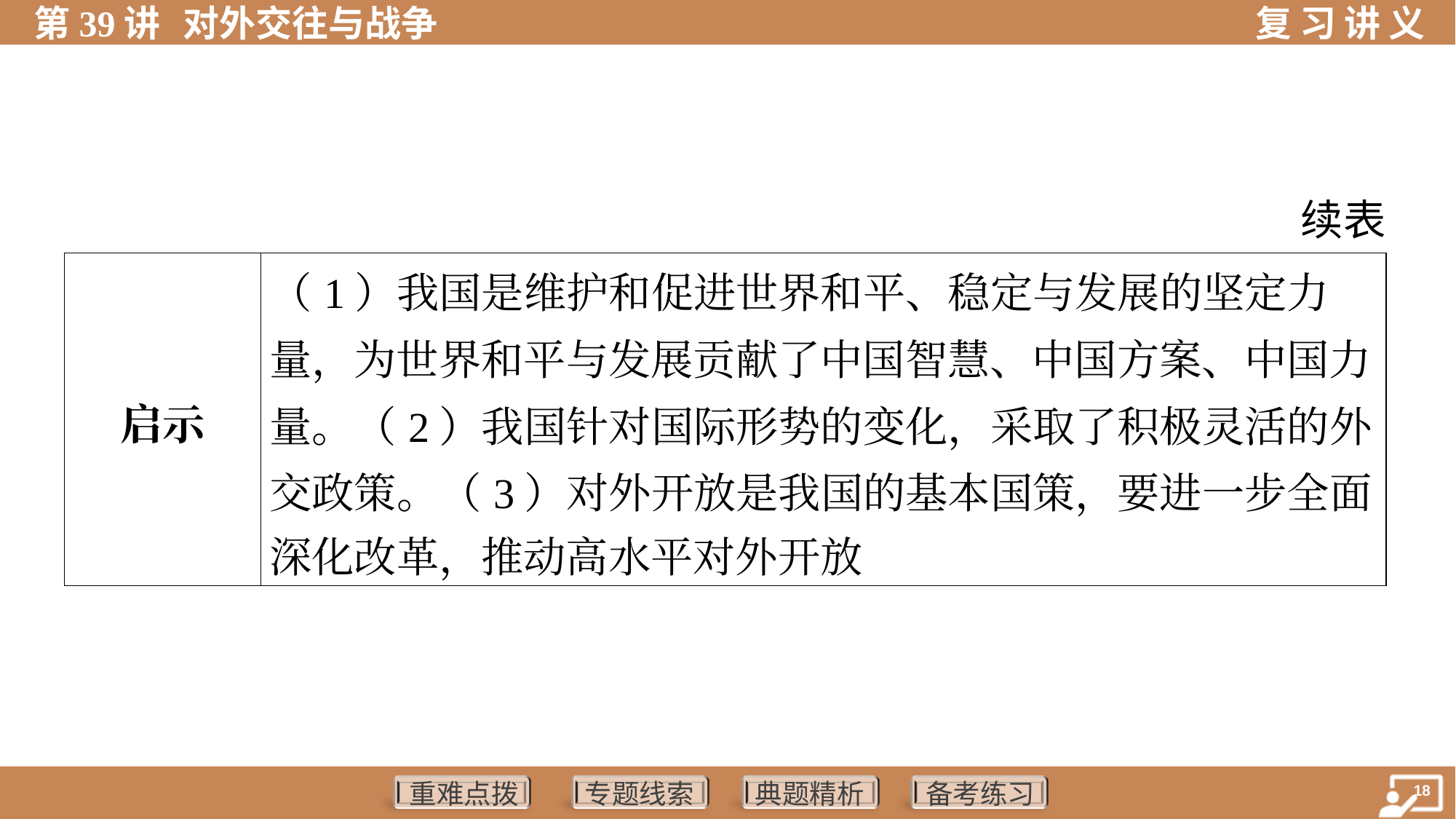

续表
| 启示 | （1）我国是维护和促进世界和平、稳定与发展的坚定力 量，为世界和平与发展贡献了中国智慧、中国方案、中国力 量。（2）我国针对国际形势的变化，采取了积极灵活的外 交政策。（3）对外开放是我国的基本国策，要进一步全面 深化改革，推动高水平对外开放 |
| --- | --- |